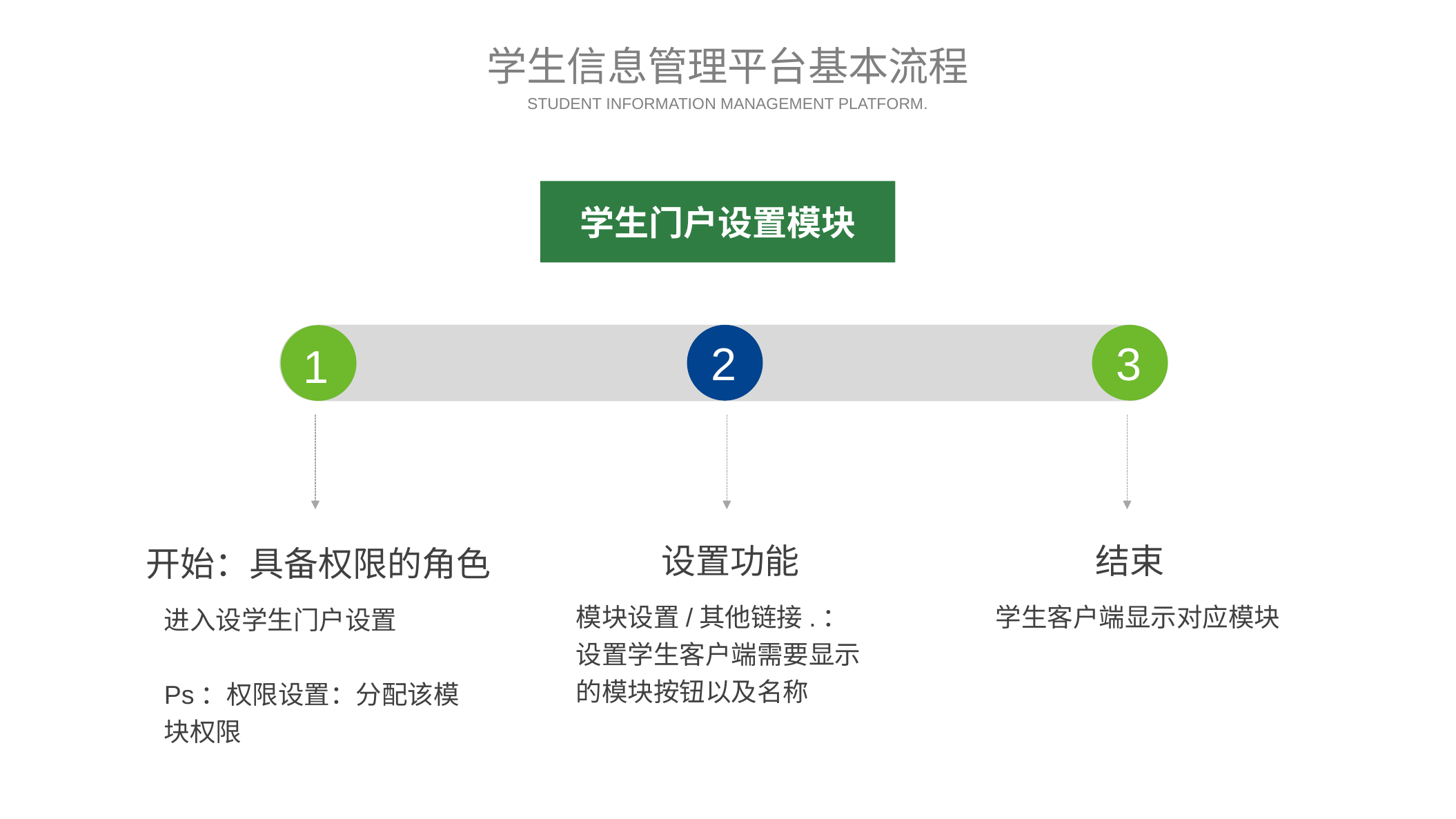

学生信息管理平台基本流程
STUDENT INFORMATION MANAGEMENT PLATFORM.
学生门户设置模块

3
2
1
设置功能
结束
开始：具备权限的角色
模块设置/其他链接.：
设置学生客户端需要显示的模块按钮以及名称
学生客户端显示对应模块
进入设学生门户设置

Ps：权限设置：分配该模块权限